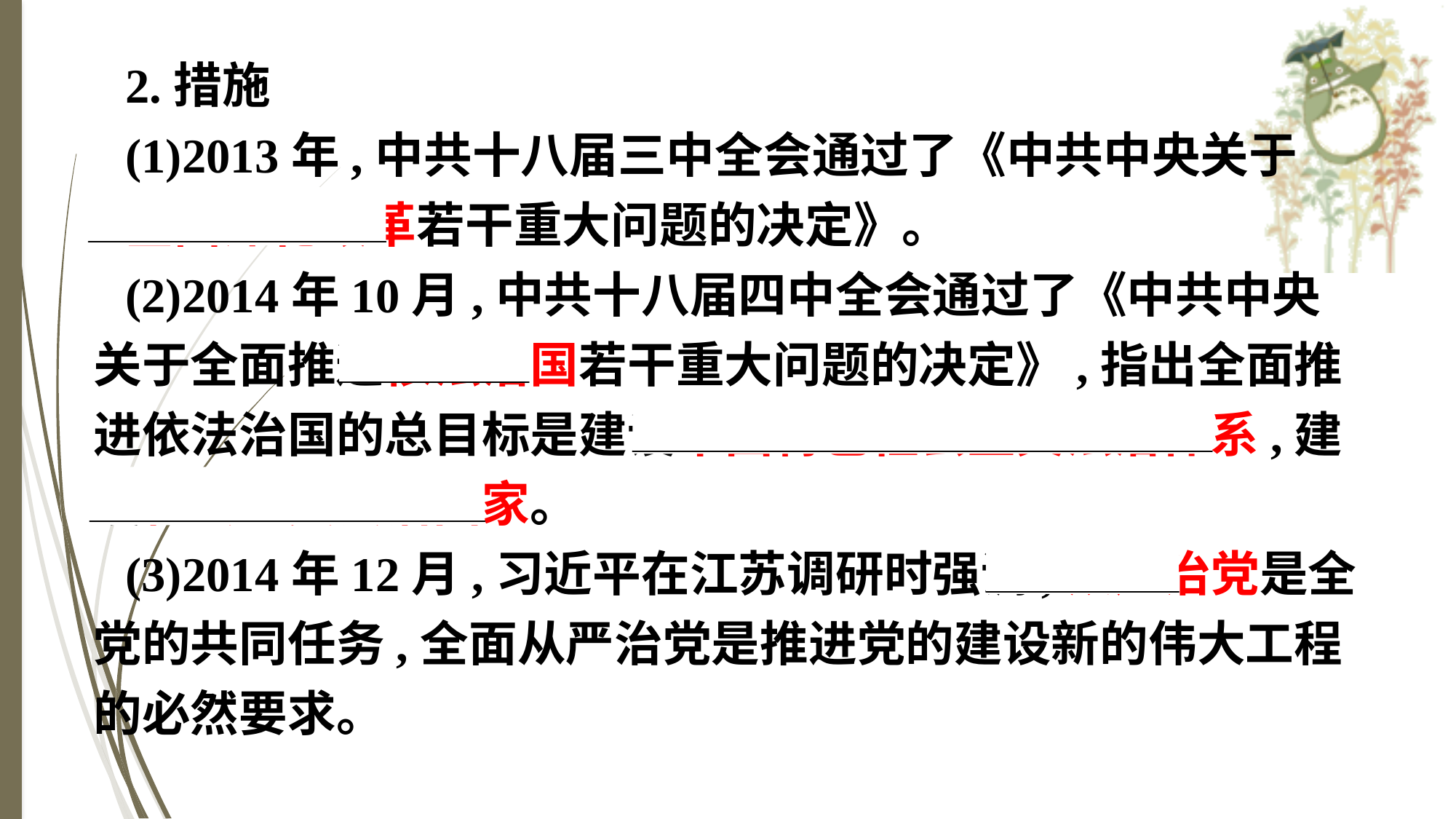

2.措施
(1)2013年,中共十八届三中全会通过了《中共中央关于
全面深化改革若干重大问题的决定》。
(2)2014年10月,中共十八届四中全会通过了《中共中央关于全面推进依法治国若干重大问题的决定》,指出全面推进依法治国的总目标是建设中国特色社会主义法治体系,建设社会主义法治国家。
(3)2014年12月,习近平在江苏调研时强调,从严治党是全党的共同任务,全面从严治党是推进党的建设新的伟大工程的必然要求。